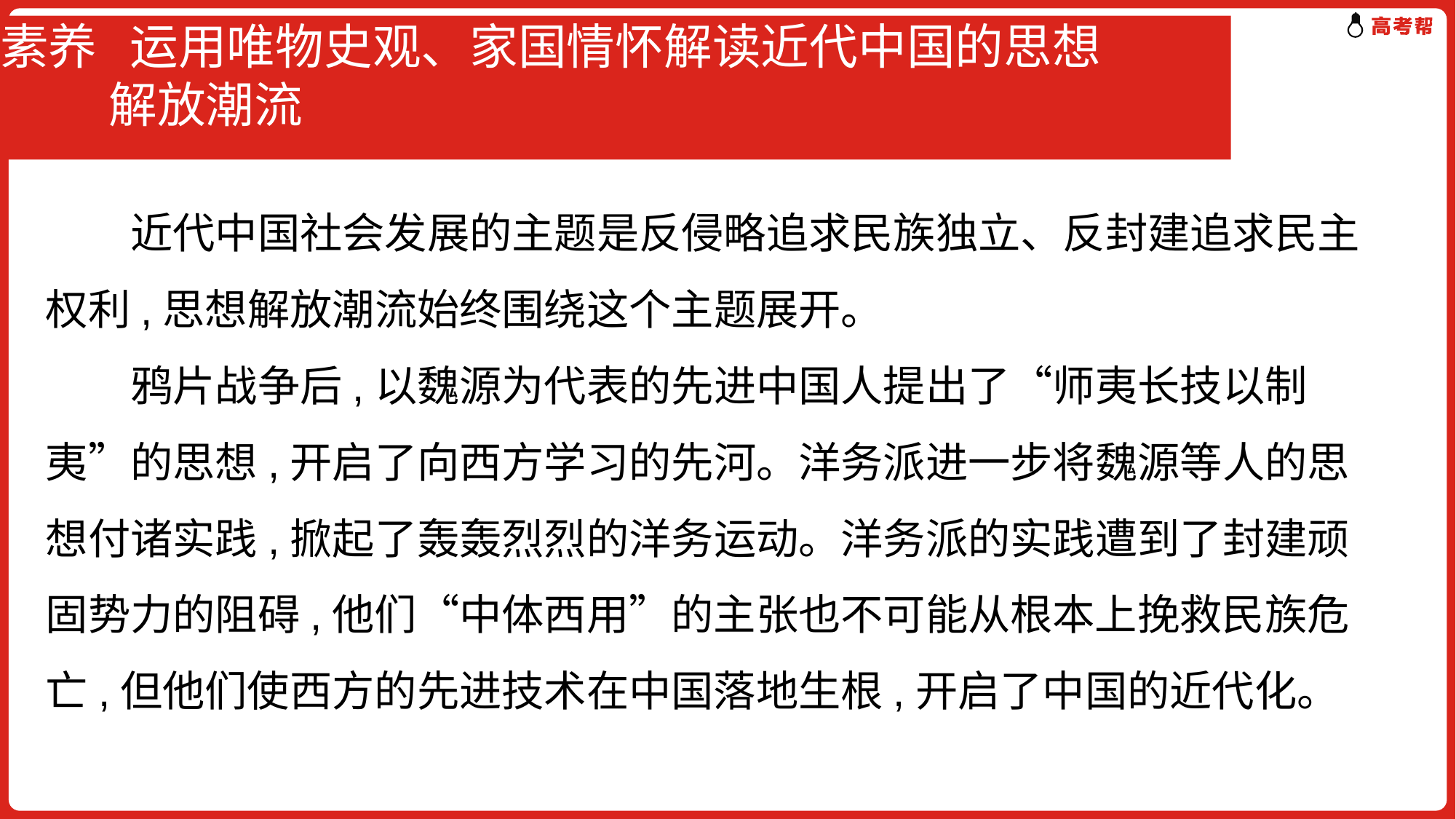

# 素养   运用唯物史观、家国情怀解读近代中国的思想 解放潮流
　　近代中国社会发展的主题是反侵略追求民族独立、反封建追求民主权利,思想解放潮流始终围绕这个主题展开。
　　鸦片战争后,以魏源为代表的先进中国人提出了“师夷长技以制夷”的思想,开启了向西方学习的先河。洋务派进一步将魏源等人的思想付诸实践,掀起了轰轰烈烈的洋务运动。洋务派的实践遭到了封建顽固势力的阻碍,他们“中体西用”的主张也不可能从根本上挽救民族危亡,但他们使西方的先进技术在中国落地生根,开启了中国的近代化。